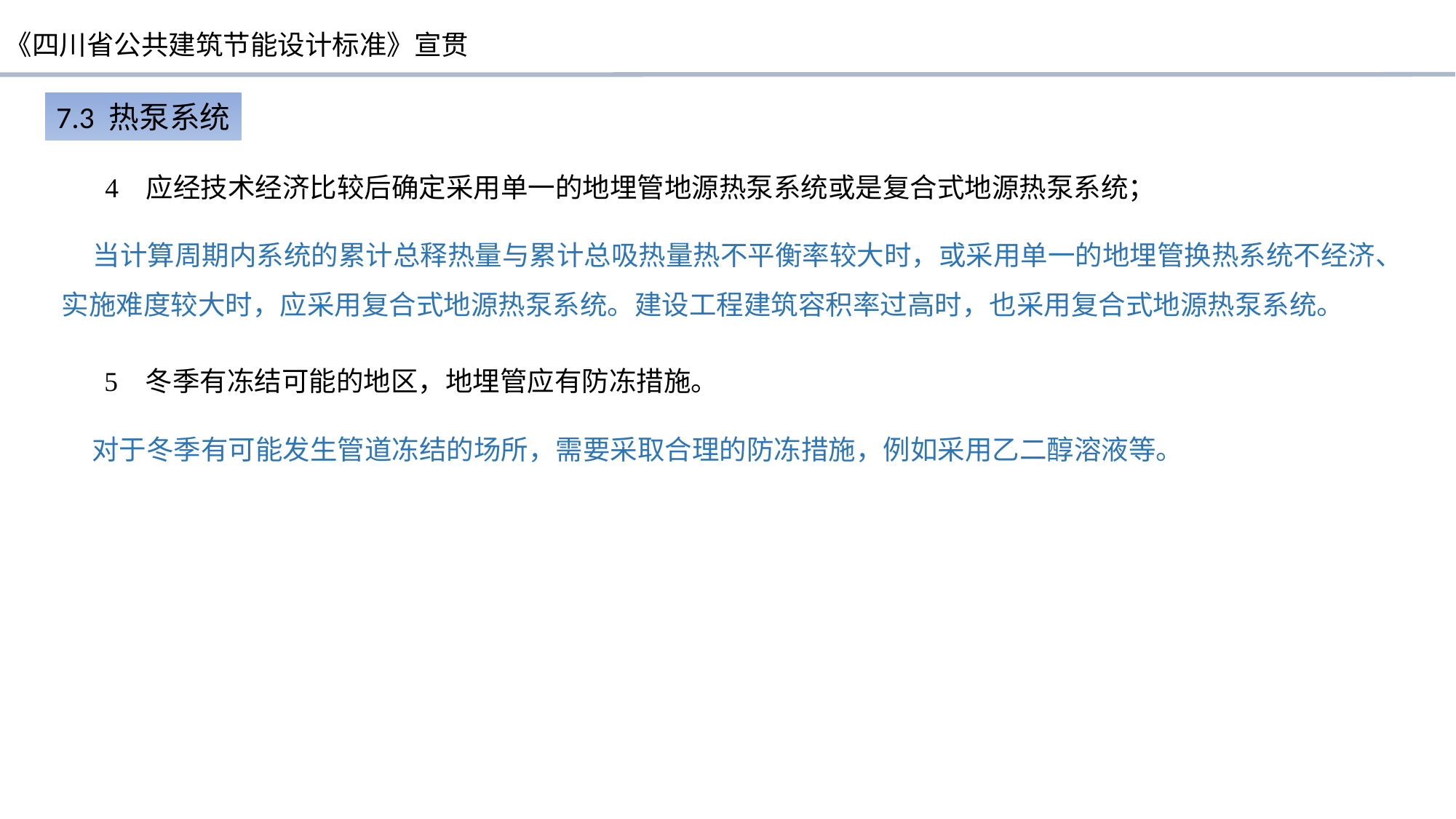

7.3 热泵系统
        4   应经技术经济比较后确定采用单一的地埋管地源热泵系统或是复合式地源热泵系统；
    当计算周期内系统的累计总释热量与累计总吸热量热不平衡率较大时，或采用单一的地埋管换热系统不经济、实施难度较大时，应采用复合式地源热泵系统。建设工程建筑容积率过高时，也采用复合式地源热泵系统。
        5   冬季有冻结可能的地区，地埋管应有防冻措施。
    对于冬季有可能发生管道冻结的场所，需要采取合理的防冻措施，例如采用乙二醇溶液等。